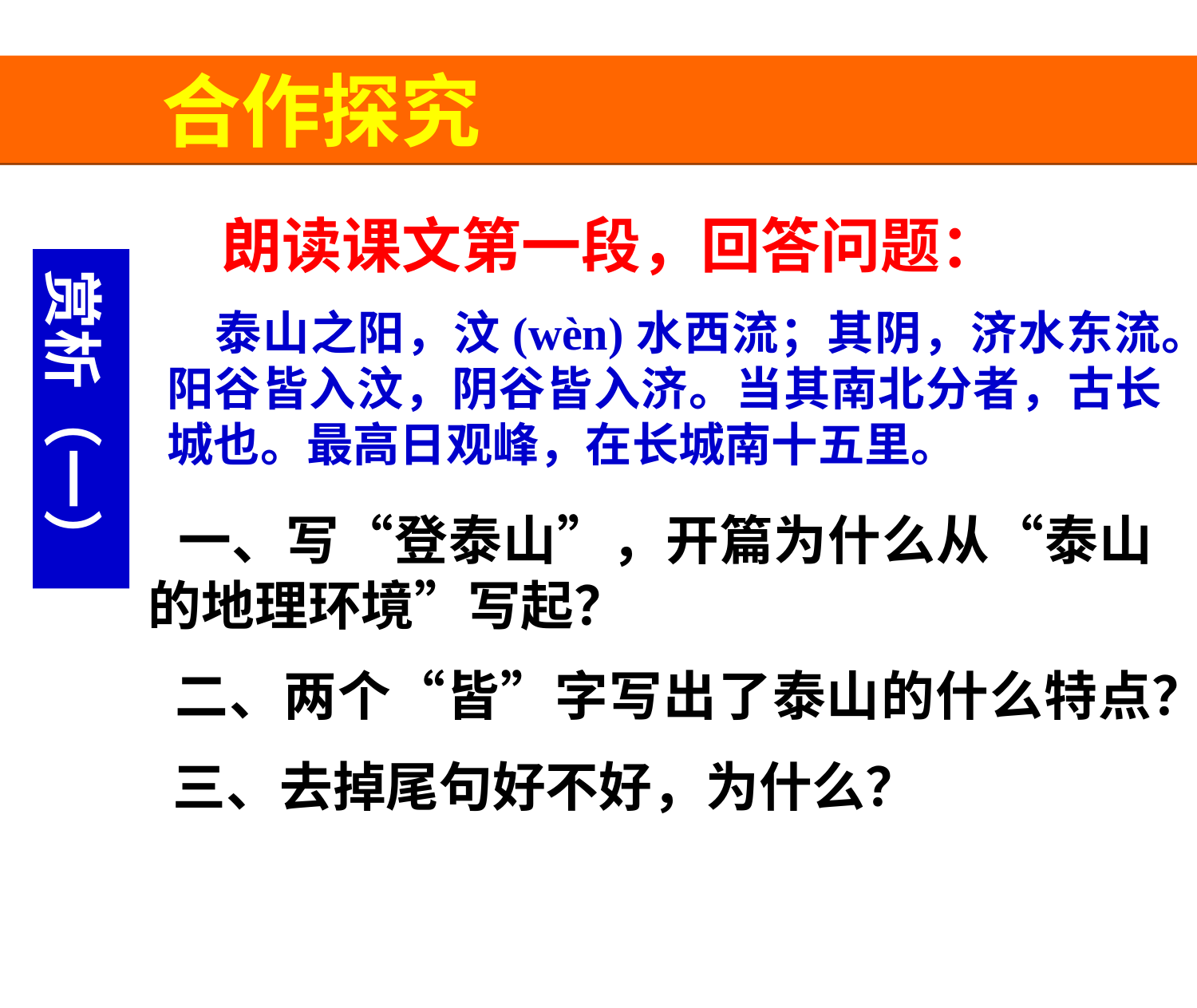

合作探究
   朗读课文第一段，回答问题：
   泰山之阳，汶(wèn)水西流；其阴，济水东流。阳谷皆入汶，阴谷皆入济。当其南北分者，古长城也。最高日观峰，在长城南十五里。

赏析（一）

 一、写“登泰山”，开篇为什么从“泰山的地理环境”写起？
 二、两个“皆”字写出了泰山的什么特点？
 三、去掉尾句好不好，为什么？